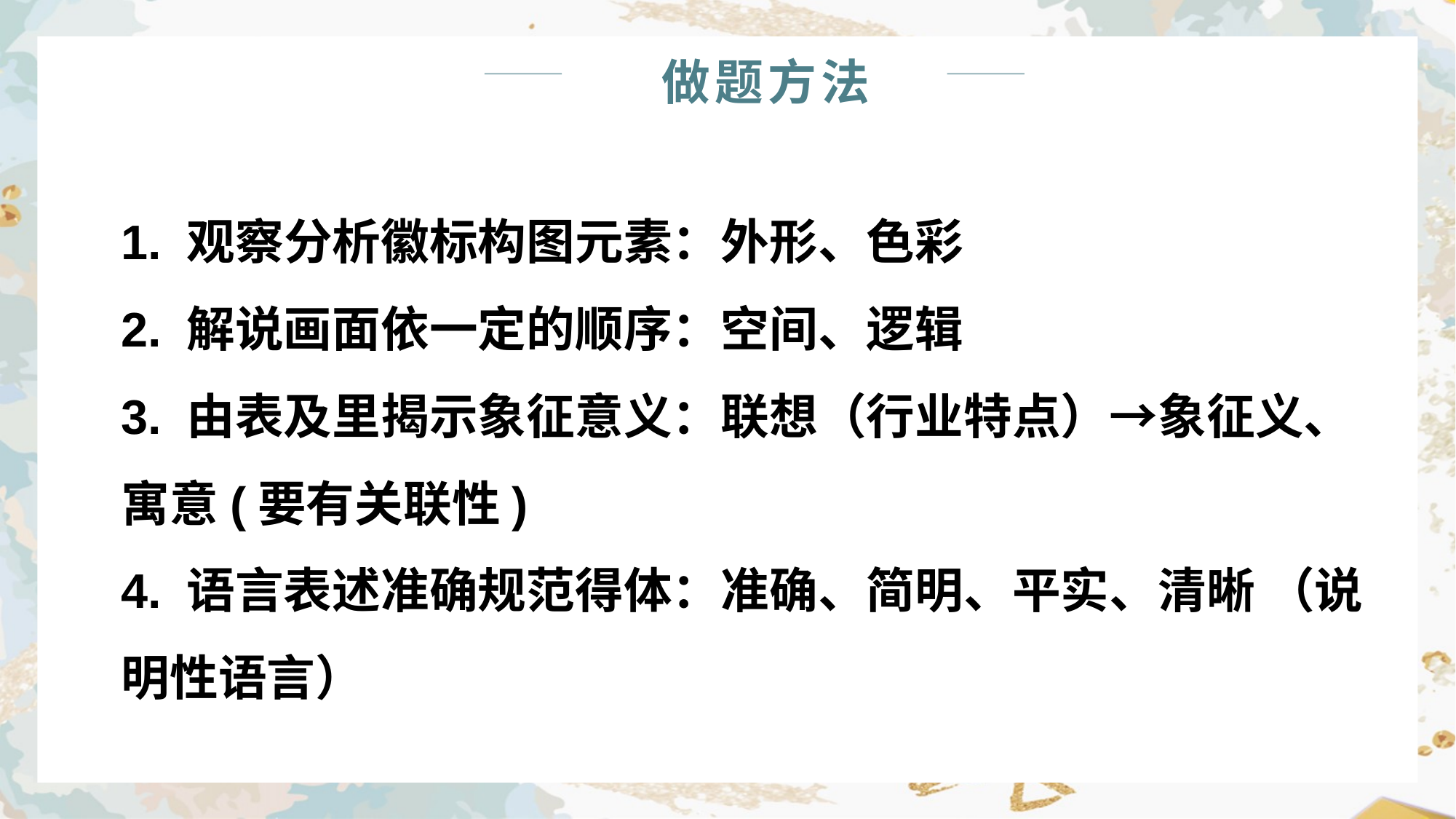

做题方法
1. 观察分析徽标构图元素：外形、色彩
2. 解说画面依一定的顺序：空间、逻辑
3. 由表及里揭示象征意义：联想（行业特点）→象征义、寓意(要有关联性)
4. 语言表述准确规范得体：准确、简明、平实、清晰 （说明性语言）